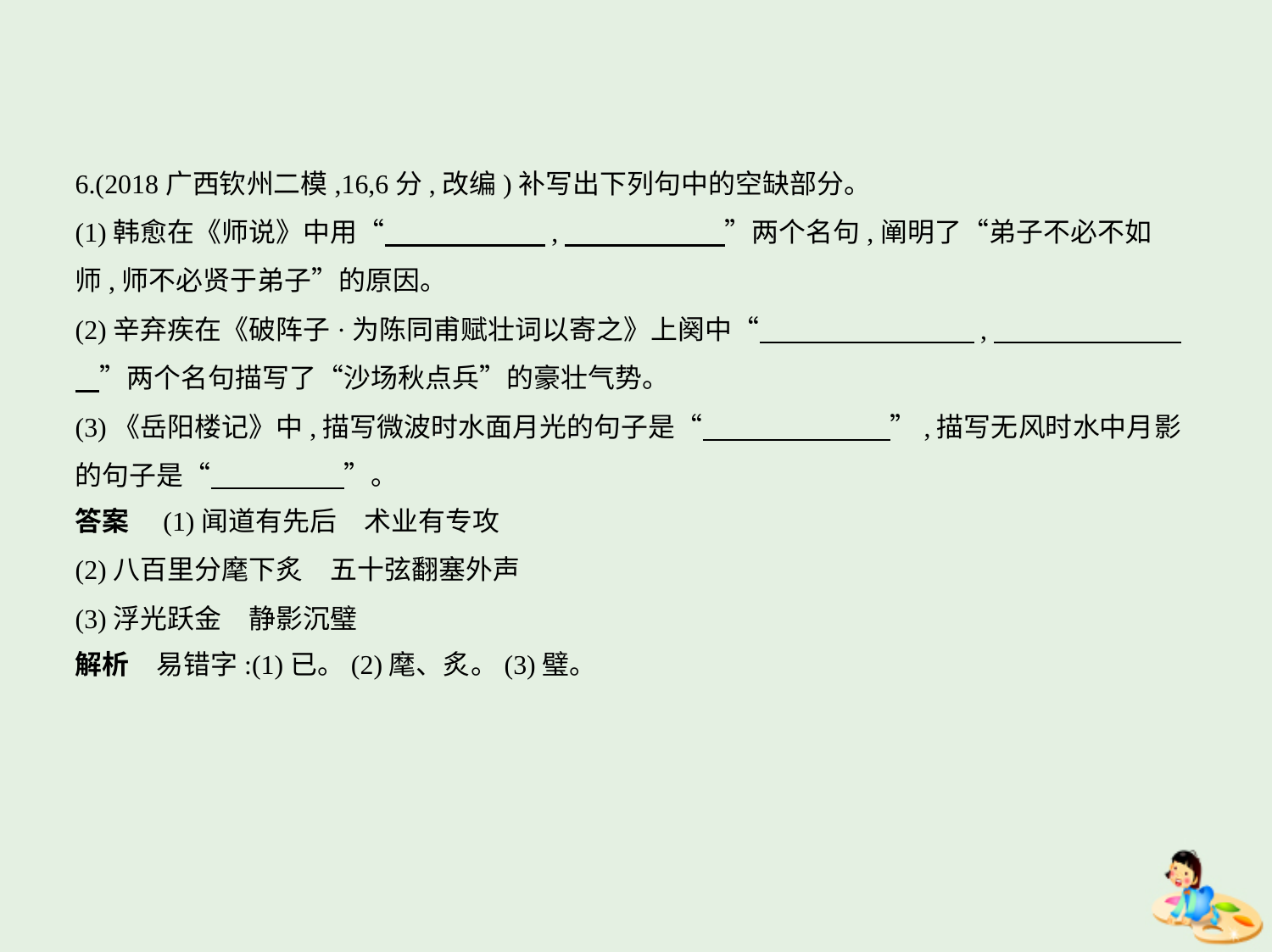

6.(2018广西钦州二模,16,6分,改编)补写出下列句中的空缺部分。
(1)韩愈在《师说》中用“　　　　　    ,　　　　　    ”两个名句,阐明了“弟子不必不如
师,师不必贤于弟子”的原因。
(2)辛弃疾在《破阵子·为陈同甫赋壮词以寄之》上阕中“　　　　　　　    ,　　　　　　    
    ”两个名句描写了“沙场秋点兵”的豪壮气势。
(3)《岳阳楼记》中,描写微波时水面月光的句子是“　　　　　　    ”,描写无风时水中月影
的句子是“　　　　    ”。
答案　(1)闻道有先后　术业有专攻
(2)八百里分麾下炙　五十弦翻塞外声
(3)浮光跃金　静影沉璧
解析　易错字:(1)已。(2)麾、炙。(3)璧。